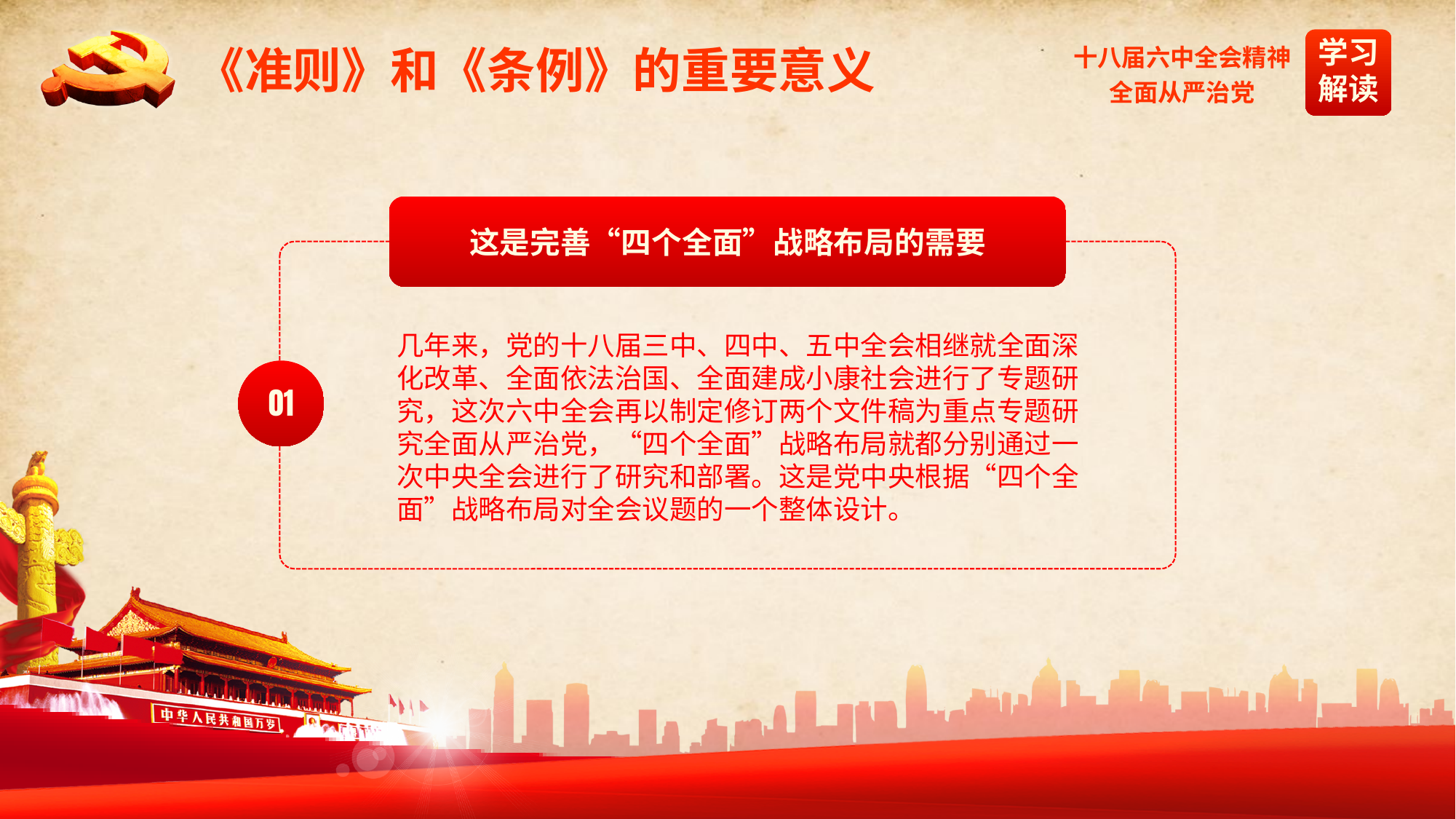

《准则》和《条例》的重要意义
这是完善“四个全面”战略布局的需要

几年来，党的十八届三中、四中、五中全会相继就全面深化改革、全面依法治国、全面建成小康社会进行了专题研究，这次六中全会再以制定修订两个文件稿为重点专题研究全面从严治党，“四个全面”战略布局就都分别通过一次中央全会进行了研究和部署。这是党中央根据“四个全面”战略布局对全会议题的一个整体设计。
01